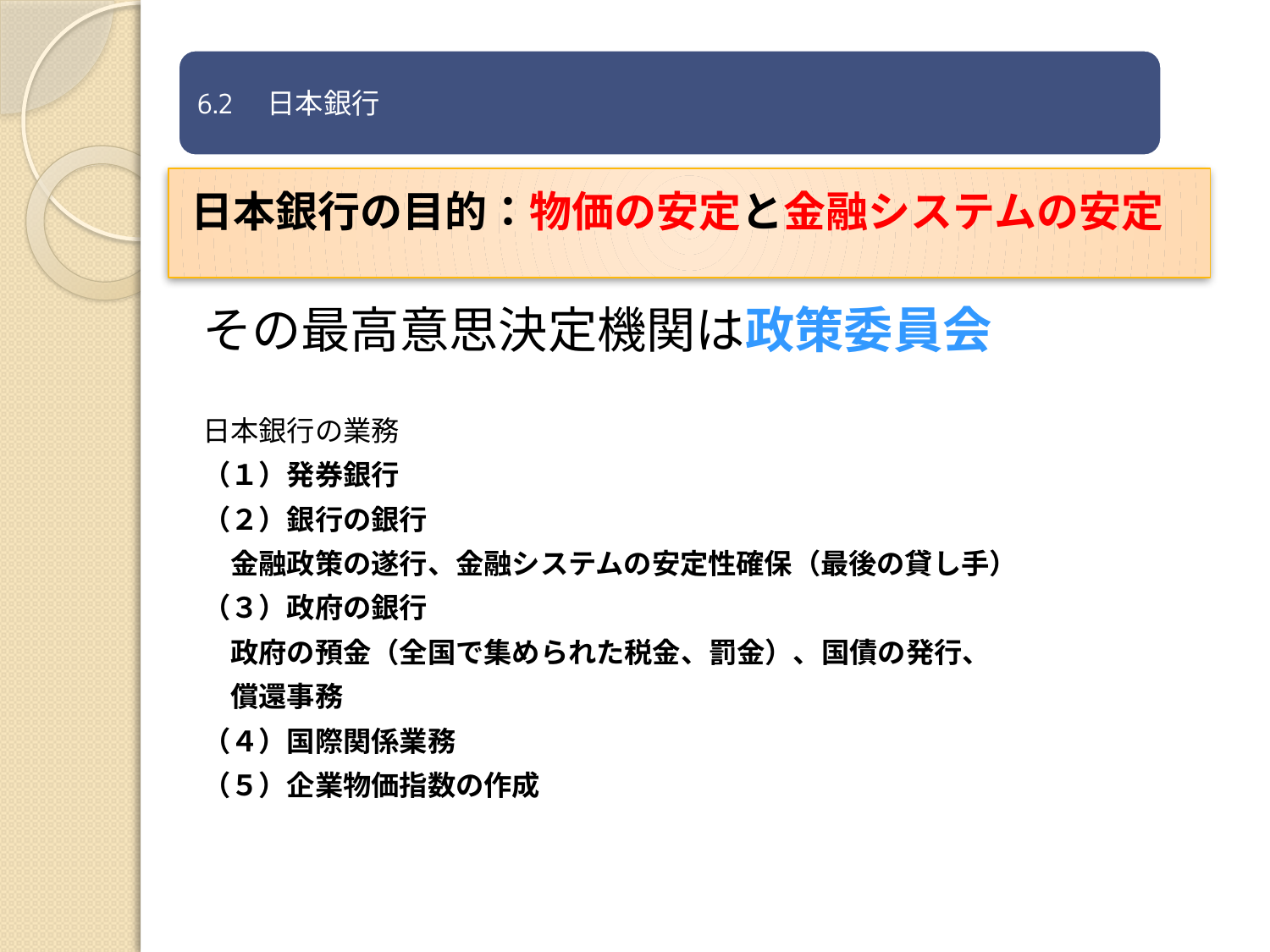

6.2　日本銀行

日本銀行の目的：物価の安定と金融システムの安定

その最高意思決定機関は政策委員会

日本銀行の業務
（１）発券銀行
（２）銀行の銀行
　金融政策の遂行、金融システムの安定性確保（最後の貸し手）
（３）政府の銀行
　政府の預金（全国で集められた税金、罰金）、国債の発行、
　償還事務
（４）国際関係業務
（５）企業物価指数の作成